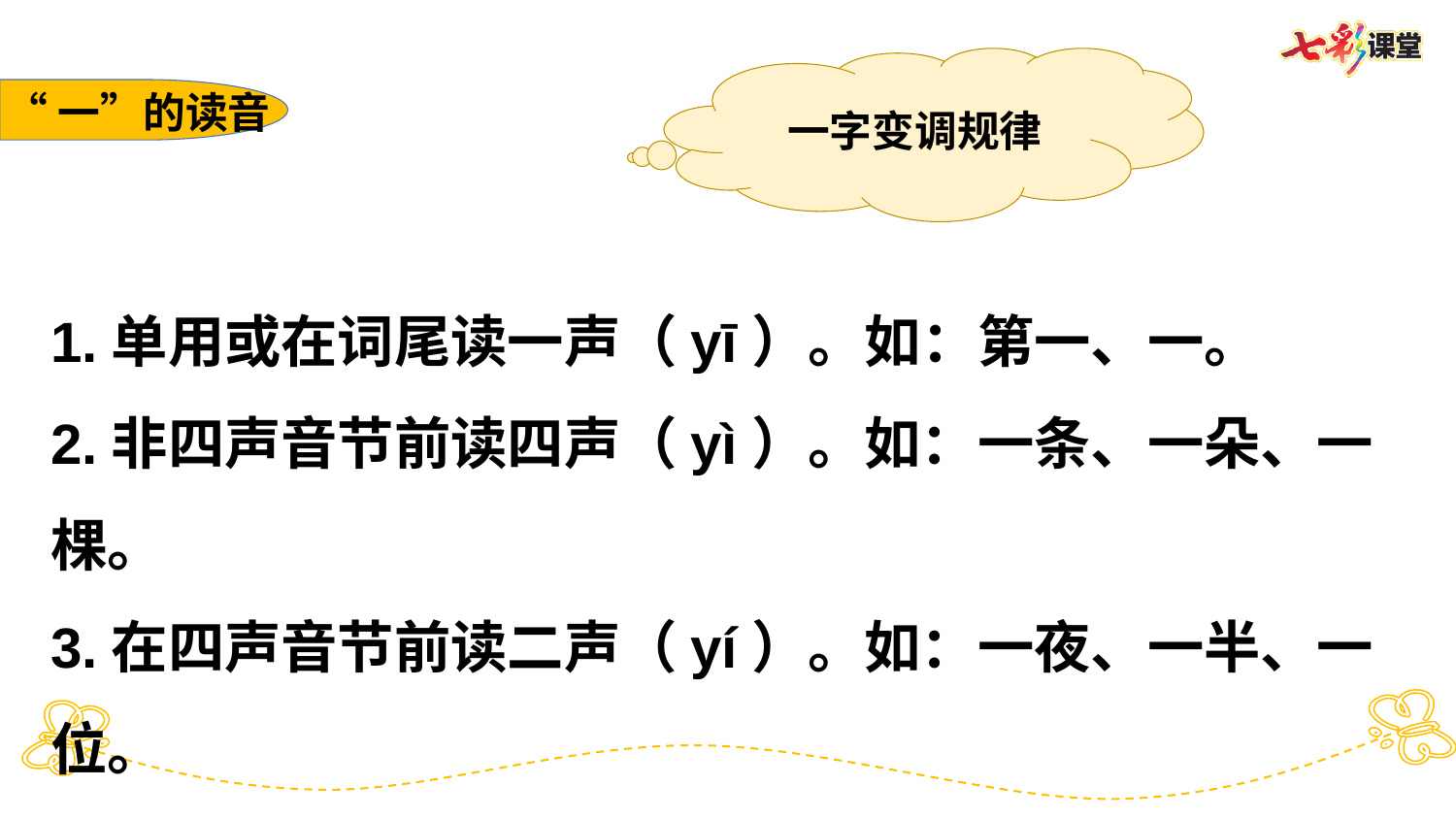

一字变调规律

“一”的读音
1.单用或在词尾读一声（yī）。如：第一、一。
2.非四声音节前读四声（yì）。如：一条、一朵、一棵。
3.在四声音节前读二声（yí）。如：一夜、一半、一位。
4.加在动词中间读轻声（yi）。如：瞧一瞧，看一看，听一听。